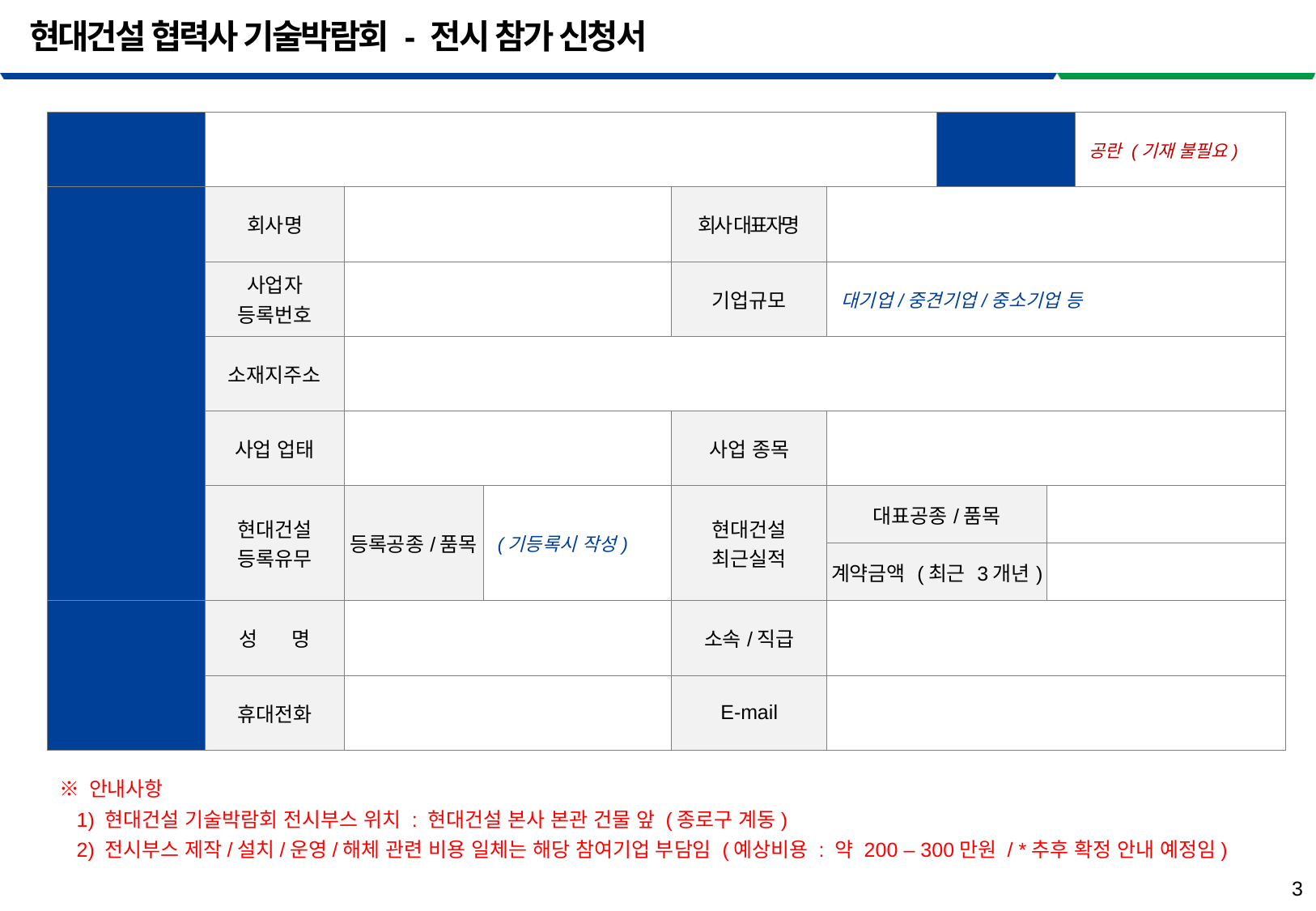

# 현대건설 협력사 기술박람회 - 전시 참가 신청서
| 전시기술명 (제품명) |  |  |  |  |  | 접수번호 |  | 공란 (기재 불필요) |
| --- | --- | --- | --- | --- | --- | --- | --- | --- |
| 기본정보 | 회사명 |  |  | 회사 대표자명 |  |  |  |  |
|  | 사업자 등록번호 |  |  | 기업규모 | 대기업/중견기업/중소기업 등 |  |  |  |
|  | 소재지주소 |  |  |  |  |  |  |  |
|  | 사업 업태 |  |  | 사업 종목 |  |  |  |  |
|  | 현대건설 등록유무 | 등록공종/품목 | (기등록시 작성) | 현대건설 최근실적 | 대표공종/품목 |  |  |  |
|  |  |  |  |  | 계약금액 (최근 3개년) |  |  |  |
| 제안자 (실무자) | 성 명 |  |  | 소속/직급 |  |  |  |  |
|  | 휴대전화 |  |  | E-mail |  |  |  |  |
※ 안내사항
   1) 현대건설 기술박람회 전시부스 위치 : 현대건설 본사 본관 건물 앞 (종로구 계동)
   2) 전시부스 제작/설치/운영/해체 관련 비용 일체는 해당 참여기업 부담임 (예상비용 : 약 200 – 300만원 / *추후 확정 안내 예정임)